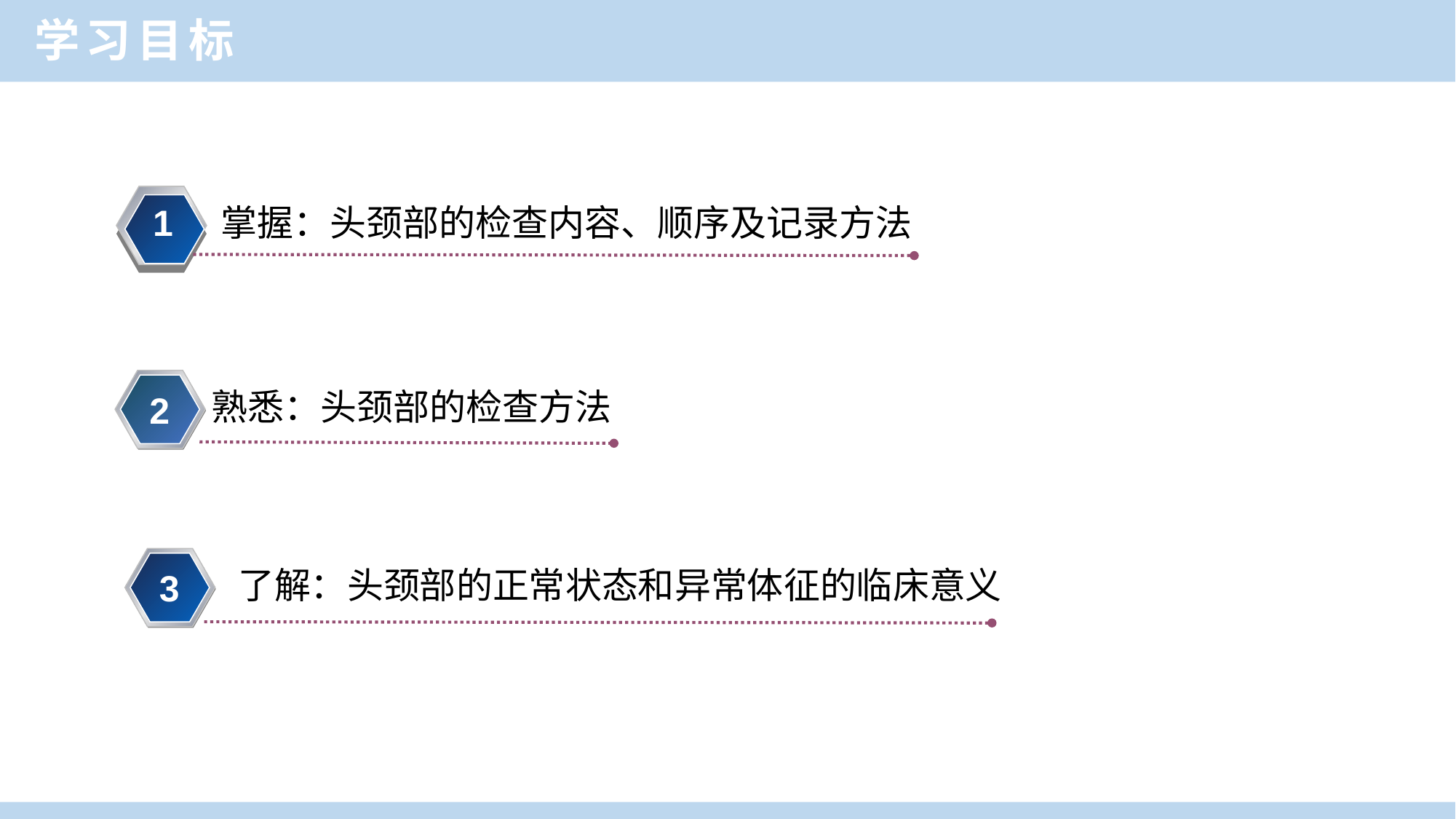

学习目标

1
掌握：头颈部的检查内容、顺序及记录方法

熟悉：头颈部的检查方法
2

了解：头颈部的正常状态和异常体征的临床意义
3